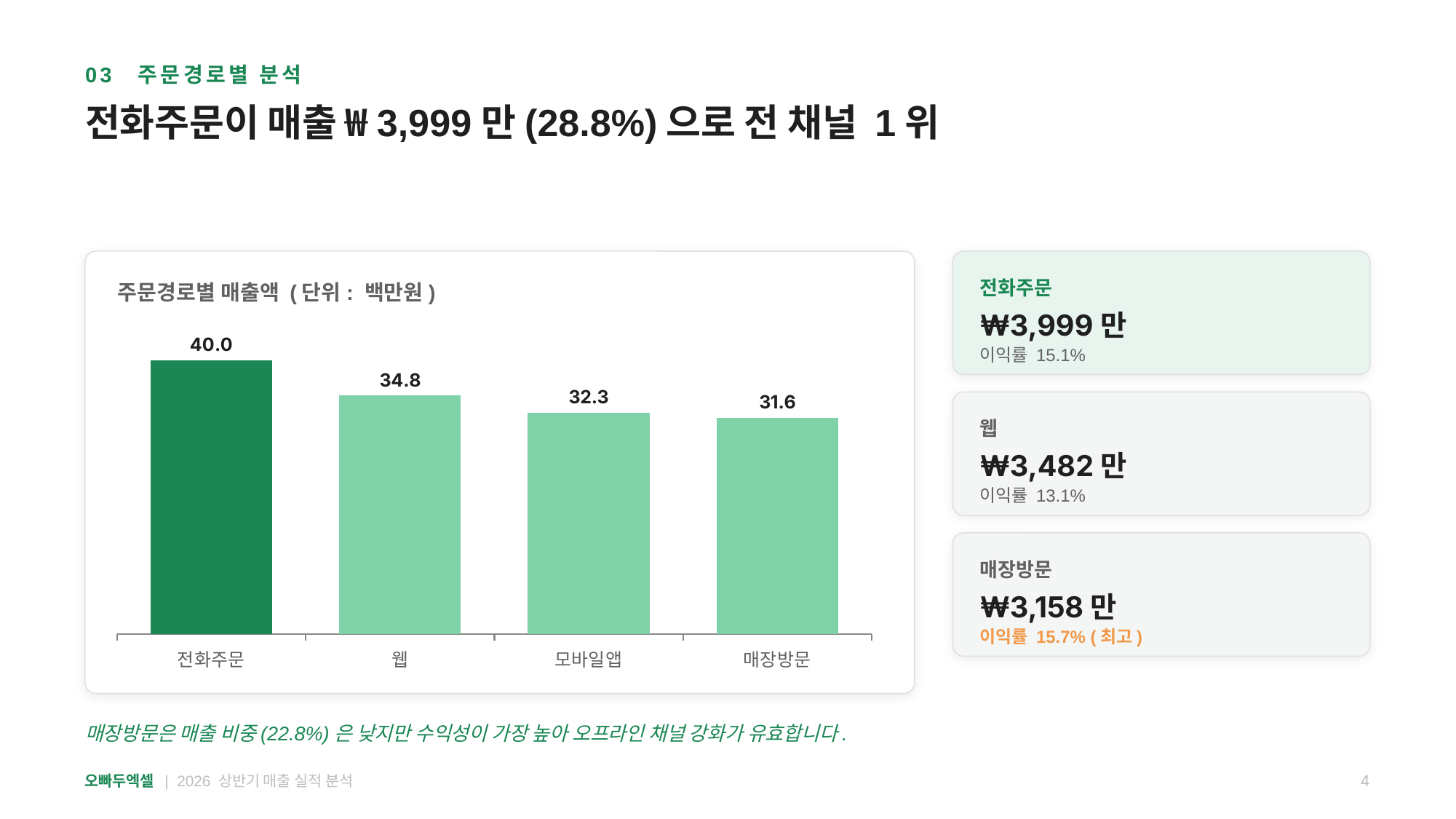

03  주문경로별 분석
전화주문이 매출 ₩3,999만(28.8%)으로 전 채널 1위

전화주문
주문경로별 매출액 (단위: 백만원)
₩3,999만

### Chart

| Category | 매출액 |
|---|---|
| 전화주문 | 39.99 |
| 웹 | 34.82 |
| 모바일앱 | 32.33 |
| 매장방문 | 31.58 |
이익률 15.1%

웹
₩3,482만
이익률 13.1%

매장방문
₩3,158만
이익률 15.7% (최고)
매장방문은 매출 비중(22.8%)은 낮지만 수익성이 가장 높아 오프라인 채널 강화가 유효합니다.
오빠두엑셀  |  2026 상반기 매출 실적 분석
4